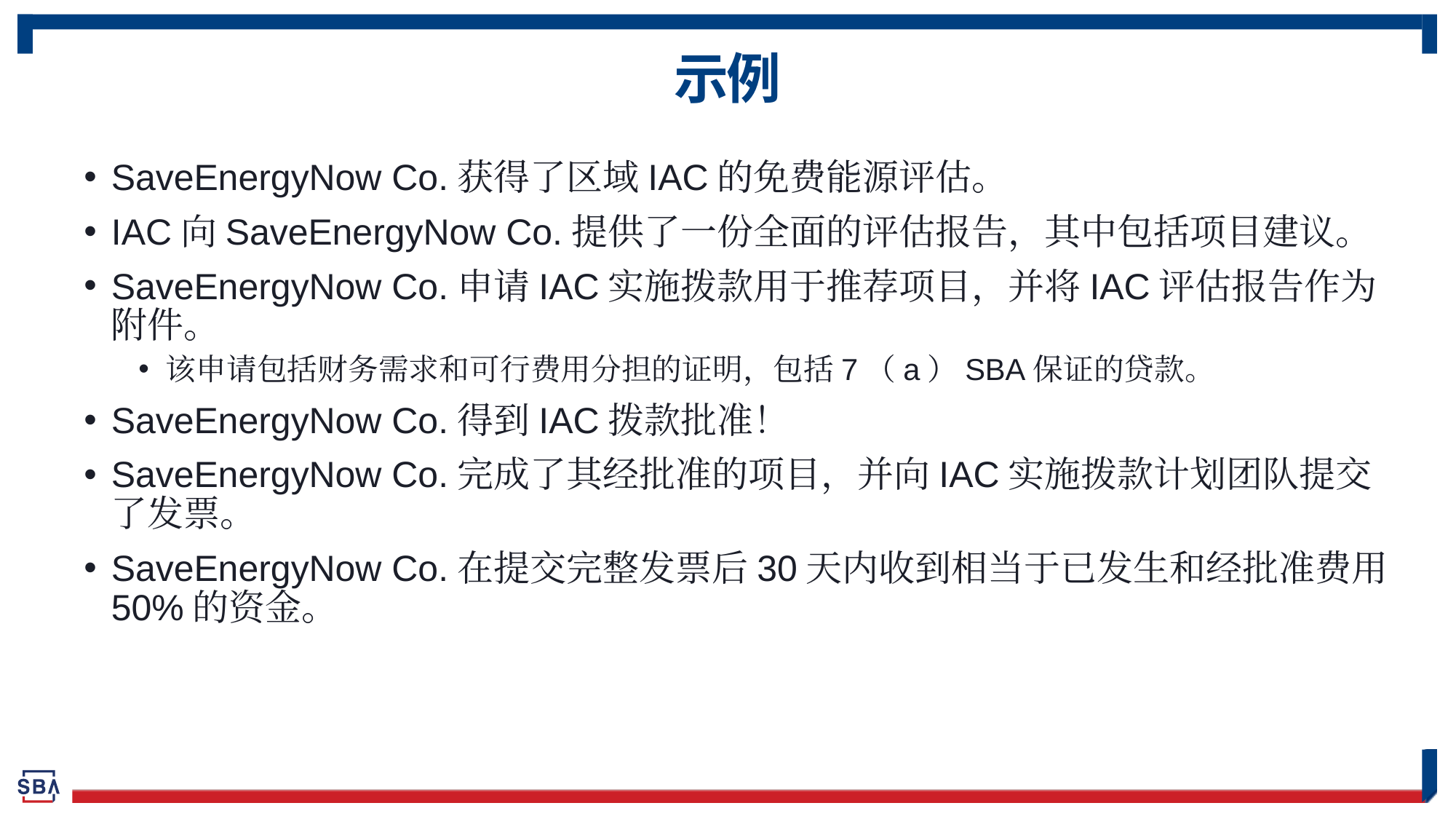

# 示例
SaveEnergyNow Co.获得了区域IAC的免费能源评估。
IAC向SaveEnergyNow Co.提供了一份全面的评估报告，其中包括项目建议。
SaveEnergyNow Co.申请IAC实施拨款用于推荐项目，并将IAC评估报告作为附件。
该申请包括财务需求和可行费用分担的证明，包括7（a）SBA保证的贷款。
SaveEnergyNow Co.得到IAC拨款批准！
SaveEnergyNow Co.完成了其经批准的项目，并向IAC实施拨款计划团队提交了发票。
SaveEnergyNow Co.在提交完整发票后30天内收到相当于已发生和经批准费用50%的资金。